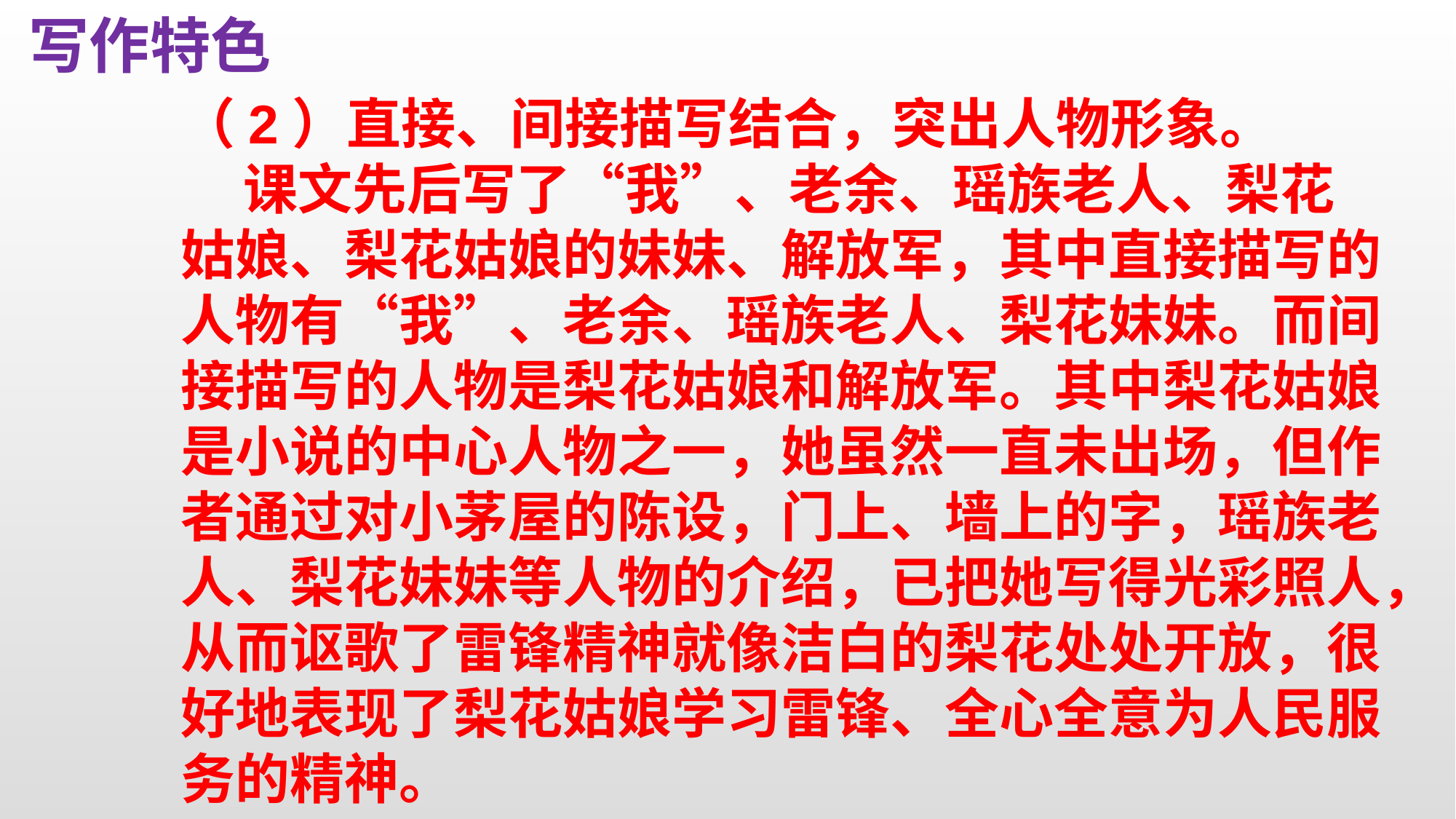

写作特色
（2）直接、间接描写结合，突出人物形象。
    课文先后写了“我”、老余、瑶族老人、梨花姑娘、梨花姑娘的妹妹、解放军，其中直接描写的人物有“我”、老余、瑶族老人、梨花妹妹。而间接描写的人物是梨花姑娘和解放军。其中梨花姑娘是小说的中心人物之一，她虽然一直未出场，但作者通过对小茅屋的陈设，门上、墙上的字，瑶族老人、梨花妹妹等人物的介绍，已把她写得光彩照人，从而讴歌了雷锋精神就像洁白的梨花处处开放，很好地表现了梨花姑娘学习雷锋、全心全意为人民服务的精神。